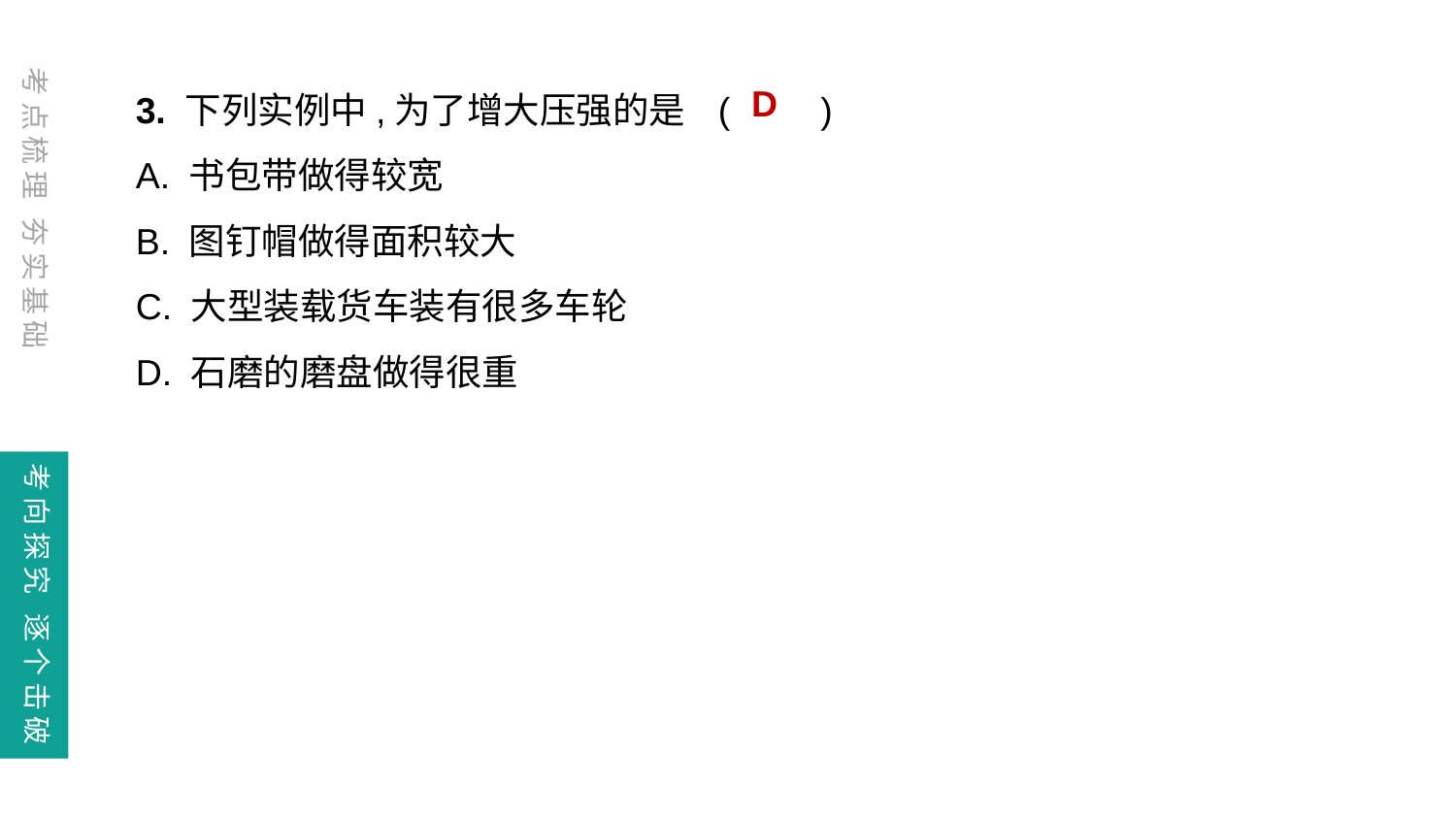

考点梳理 夯实基础
3. 下列实例中,为了增大压强的是	(　　)
A. 书包带做得较宽
B. 图钉帽做得面积较大
C. 大型装载货车装有很多车轮
D. 石磨的磨盘做得很重
D

考向探究 逐个击破